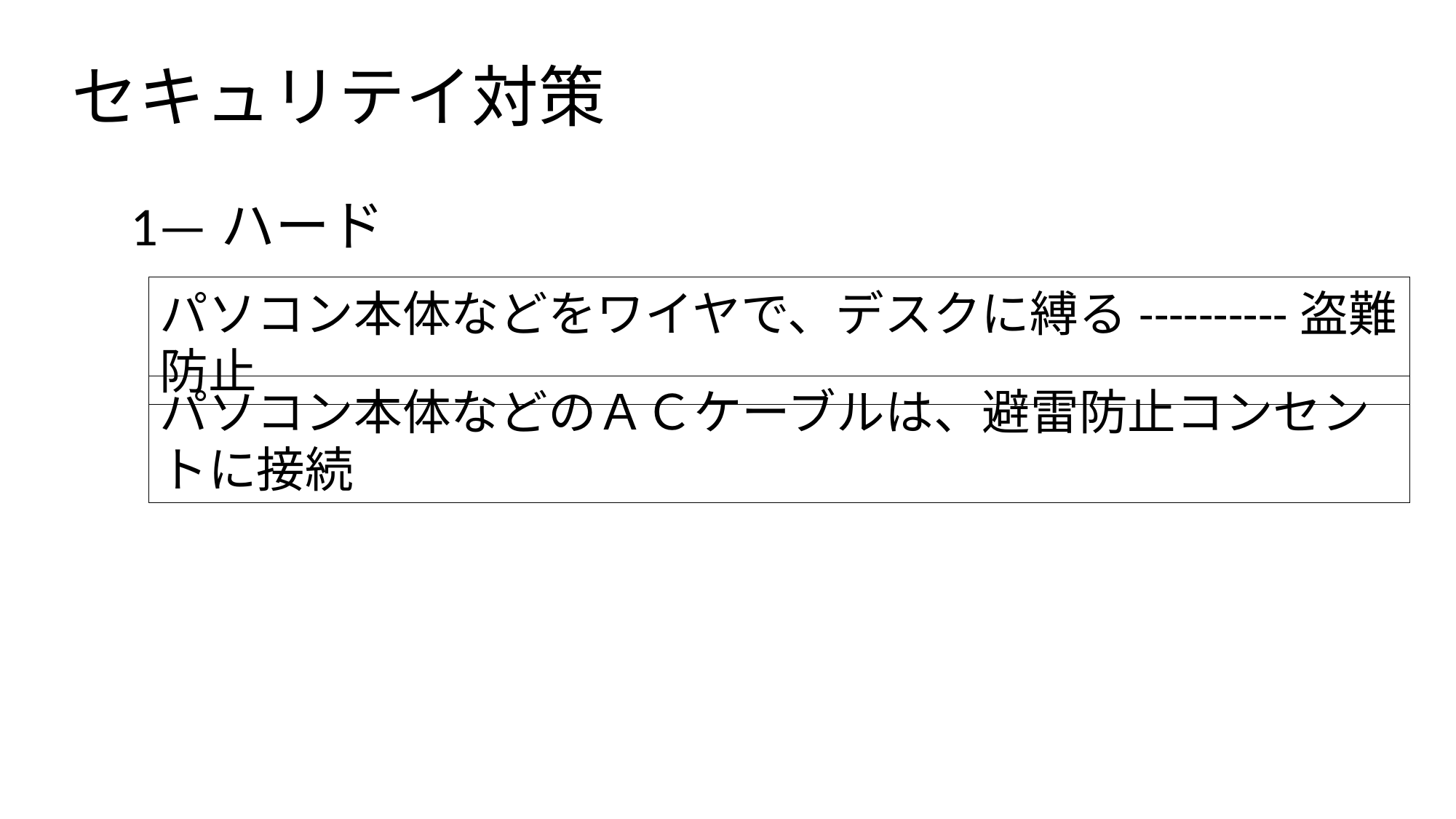

# セキュリテイ対策
1—ハード
パソコン本体などをワイヤで、デスクに縛る----------盗難防止
パソコン本体などのＡＣケーブルは、避雷防止コンセントに接続